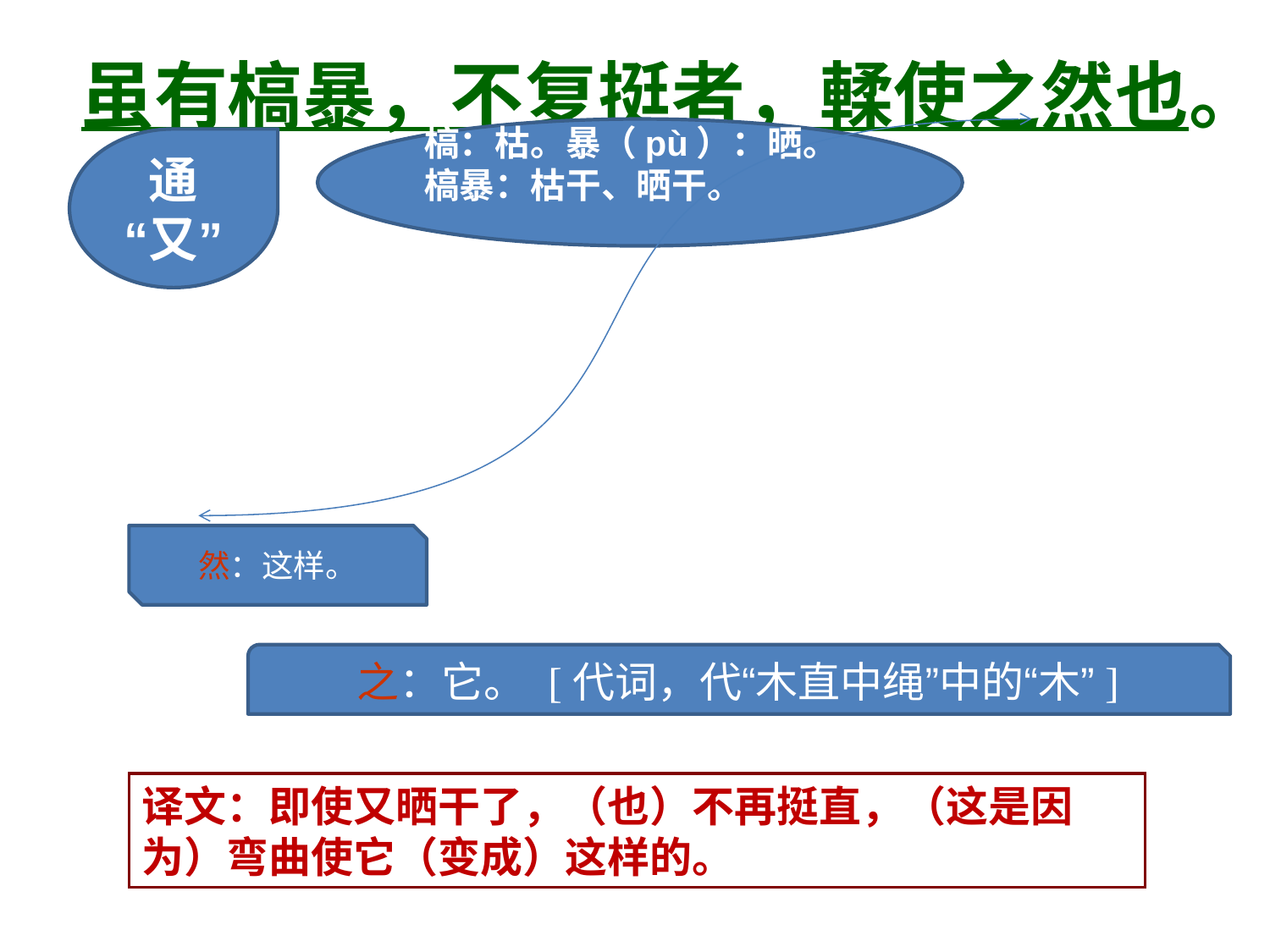

# 虽有槁暴，不复挺者，輮使之然也。
槁：枯。暴（pù）：晒。
槁暴：枯干、晒干。

通“又”

然：这样。
之：它。 [代词，代“木直中绳”中的“木”]
译文：即使又晒干了，（也）不再挺直，（这是因为）弯曲使它（变成）这样的。